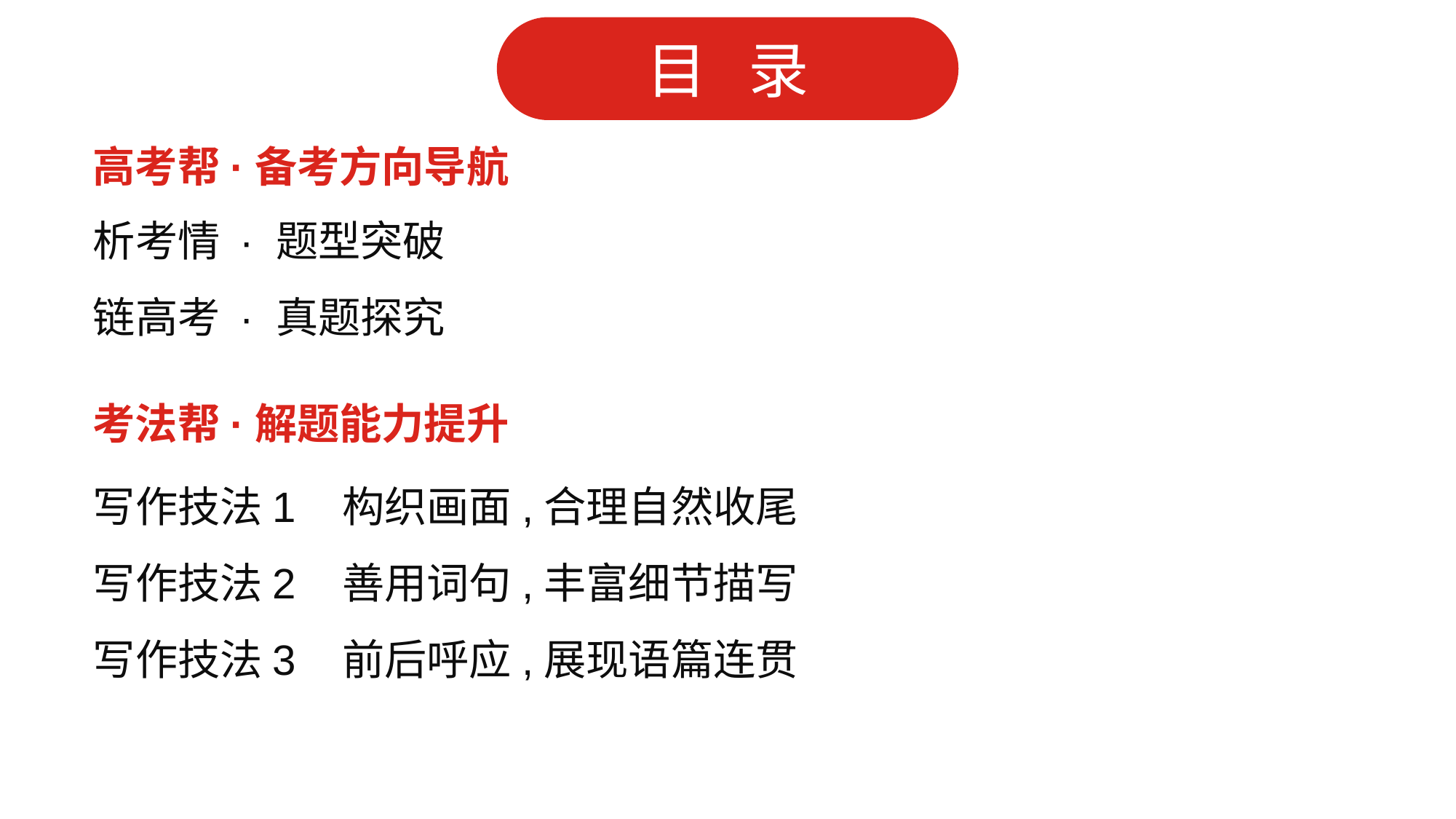

高考帮·备考方向导航
析考情 · 题型突破
链高考 · 真题探究
考法帮·解题能力提升
写作技法1   构织画面,合理自然收尾
写作技法2   善用词句,丰富细节描写
写作技法3   前后呼应,展现语篇连贯